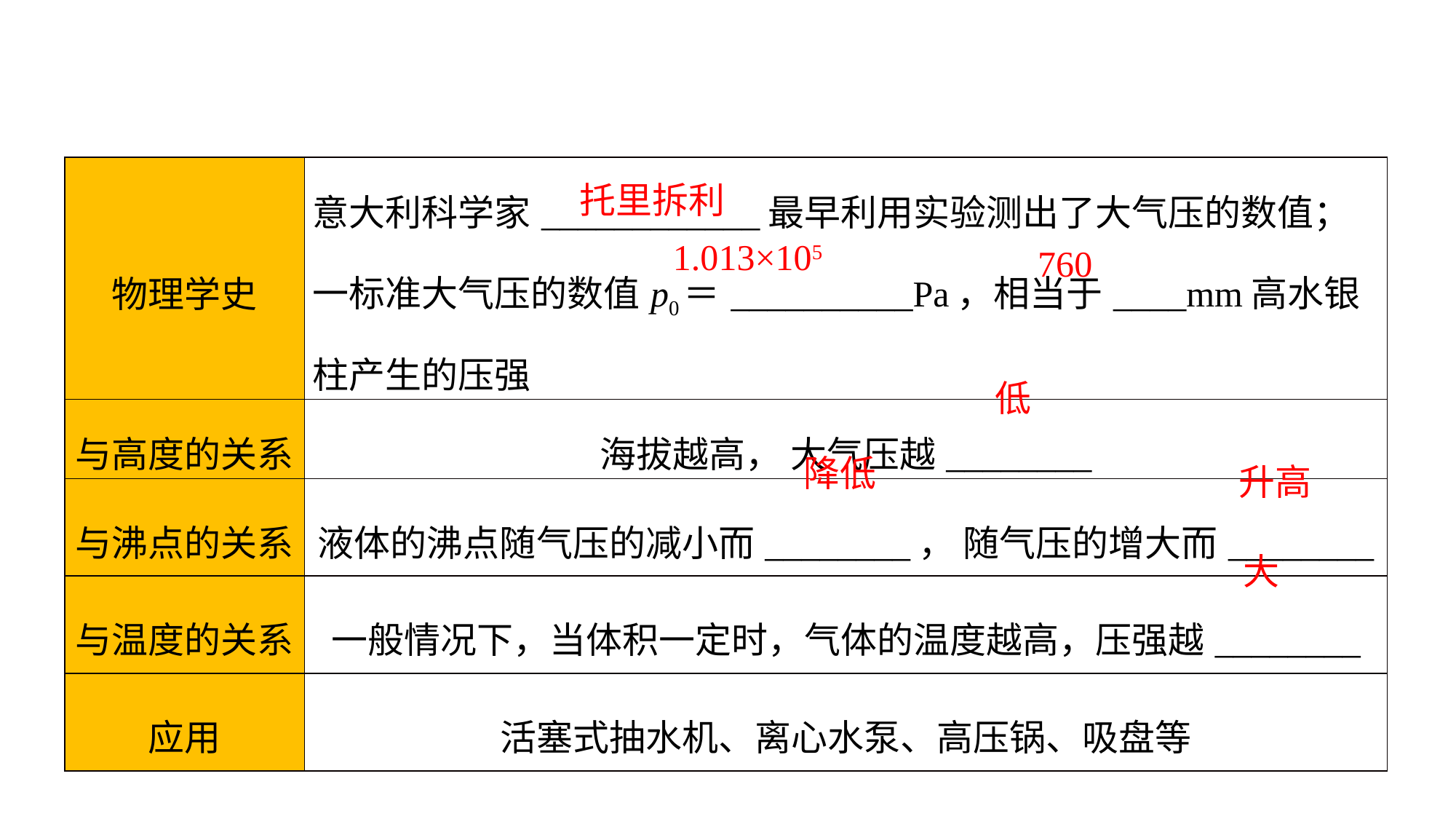

| 物理学史 | 意大利科学家\_\_\_\_\_\_\_\_\_\_\_\_最早利用实验测出了大气压的数值；一标准大气压的数值p0＝\_\_\_\_\_\_\_\_\_\_Pa，相当于\_\_\_\_mm高水银柱产生的压强 |
| --- | --- |
| 与高度的关系 | 海拔越高， 大气压越\_\_\_\_\_\_\_\_ |
| 与沸点的关系 | 液体的沸点随气压的减小而\_\_\_\_\_\_\_\_， 随气压的增大而\_\_\_\_\_\_\_\_ |
| 与温度的关系 | 一般情况下，当体积一定时，气体的温度越高，压强越\_\_\_\_\_\_\_\_ |
| 应用 | 活塞式抽水机、离心水泵、高压锅、吸盘等 |
托里拆利
1.013×105
760
低
降低
升高
大